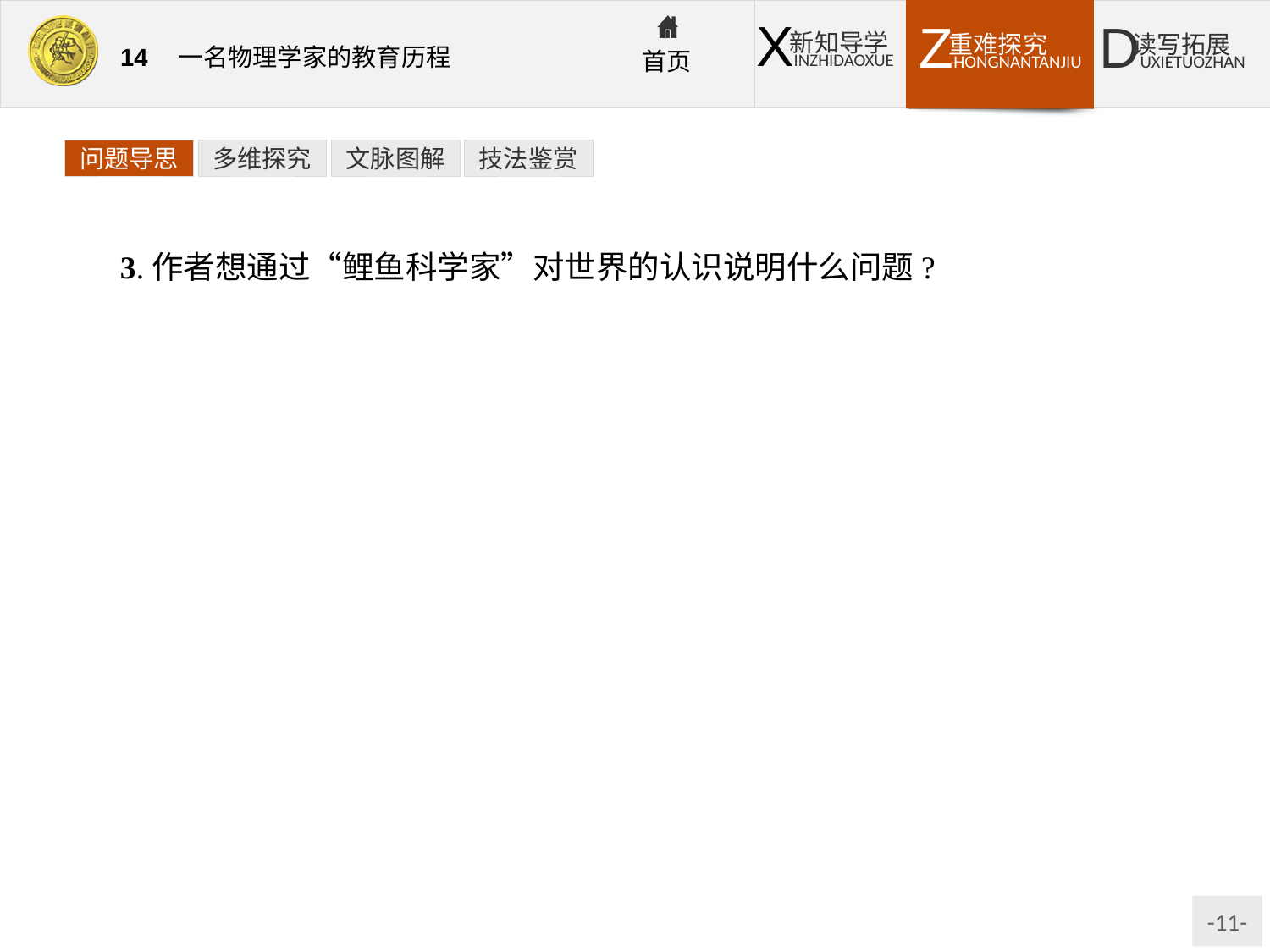

问题导思
多维探究
文脉图解
技法鉴赏
3.作者想通过“鲤鱼科学家”对世界的认识说明什么问题?
提示:说明“自以为是”的人类和“鲤鱼科学家”有相似之处:①超出人类理解力的自然存在,人类就拒绝承认;②只愿意承认那些看得见摸得着的事物,不肯改变思考问题的方式,思想保守和固执。
知识窗
科普文常用的三种手法:
①运用形象化的比喻来表达知识内容,使文章写得生动形象,引人入胜。②运用拟人化的手法也能使科学小品富有情趣。③把科学知识和故事结合,让读者通过想象,在阅读故事中认识和掌握科学知识,增加趣味性。